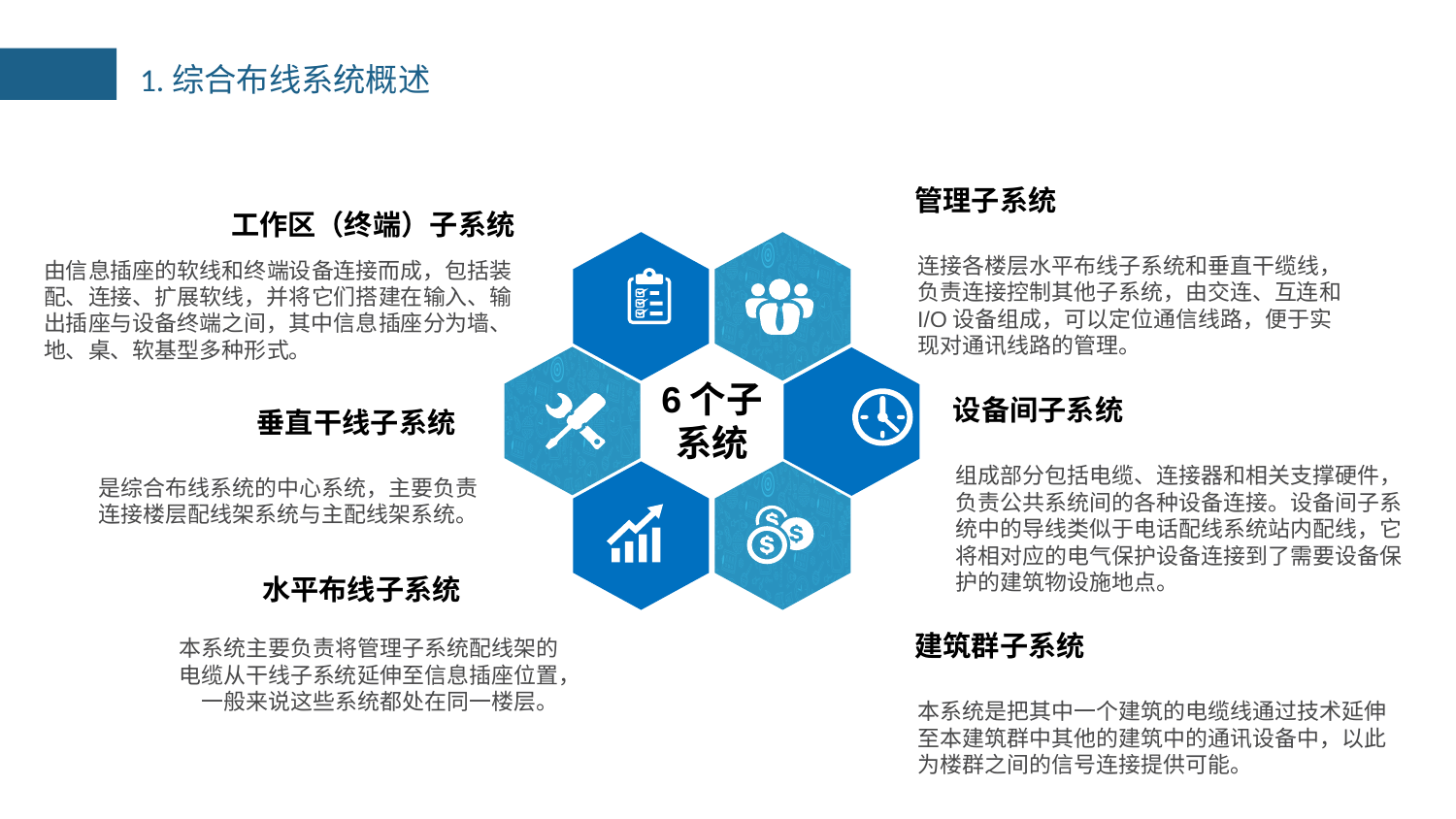

1.综合布线系统概述
管理子系统
工作区（终端）子系统

连接各楼层水平布线子系统和垂直干缆线，负责连接控制其他子系统，由交连、互连和I/O设备组成，可以定位通信线路，便于实现对通讯线路的管理。
由信息插座的软线和终端设备连接而成，包括装配、连接、扩展软线，并将它们搭建在输入、输出插座与设备终端之间，其中信息插座分为墙、地、桌、软基型多种形式。

6个子系统
设备间子系统

垂直干线子系统
组成部分包括电缆、连接器和相关支撑硬件，负责公共系统间的各种设备连接。设备间子系统中的导线类似于电话配线系统站内配线，它将相对应的电气保护设备连接到了需要设备保护的建筑物设施地点。

是综合布线系统的中心系统，主要负责连接楼层配线架系统与主配线架系统。

水平布线子系统
建筑群子系统
本系统主要负责将管理子系统配线架的电缆从干线子系统延伸至信息插座位置，一般来说这些系统都处在同一楼层。
本系统是把其中一个建筑的电缆线通过技术延伸至本建筑群中其他的建筑中的通讯设备中，以此为楼群之间的信号连接提供可能。